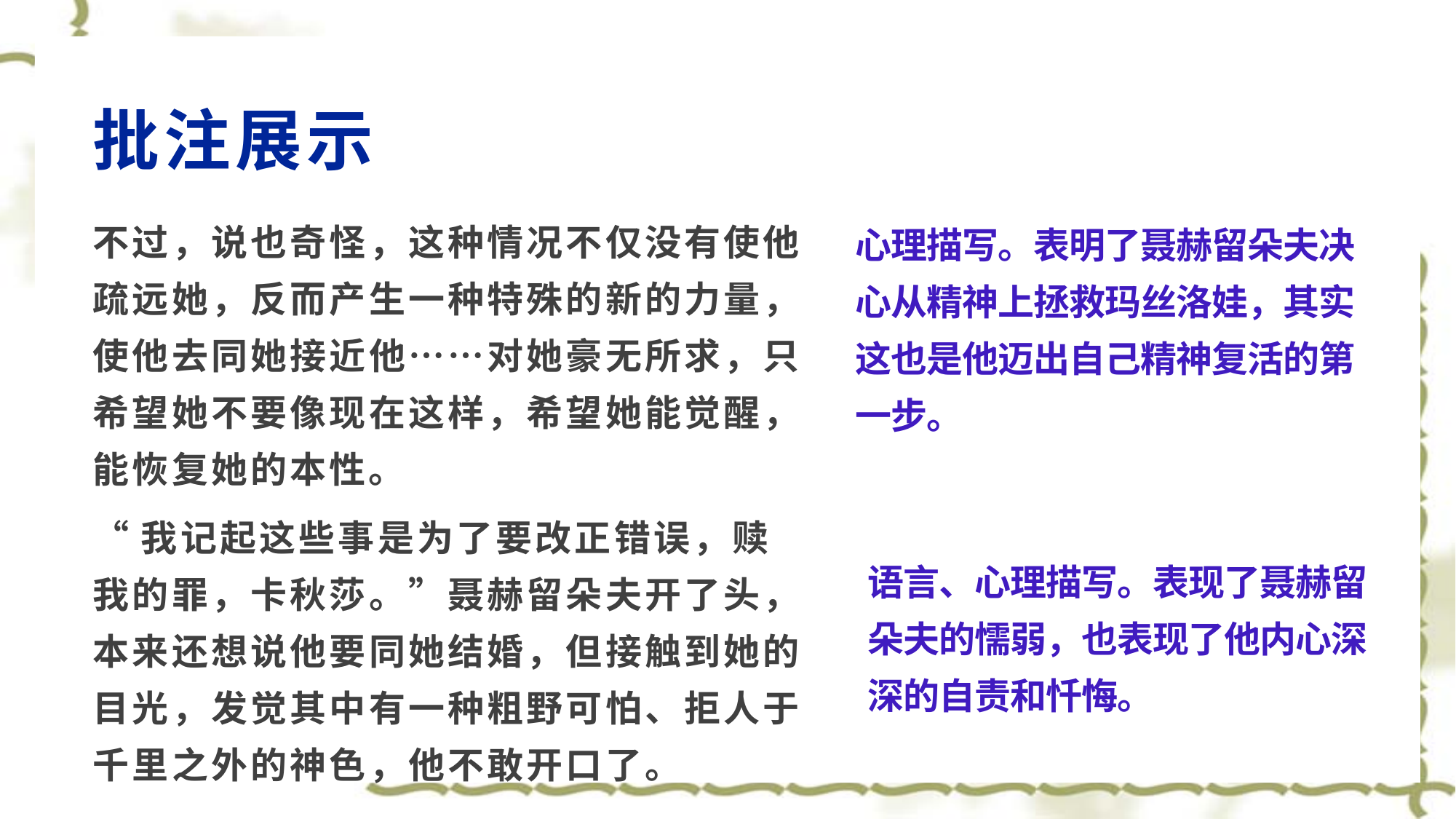

批注展示
不过，说也奇怪，这种情况不仅没有使他疏远她，反而产生一种特殊的新的力量，使他去同她接近他……对她豪无所求，只希望她不要像现在这样，希望她能觉醒，能恢复她的本性。
心理描写。表明了聂赫留朵夫决心从精神上拯救玛丝洛娃，其实这也是他迈出自己精神复活的第一步。
“我记起这些事是为了要改正错误，赎我的罪，卡秋莎。”聂赫留朵夫开了头，本来还想说他要同她结婚，但接触到她的目光，发觉其中有一种粗野可怕、拒人于千里之外的神色，他不敢开口了。
语言、心理描写。表现了聂赫留朵夫的懦弱，也表现了他内心深深的自责和忏悔。